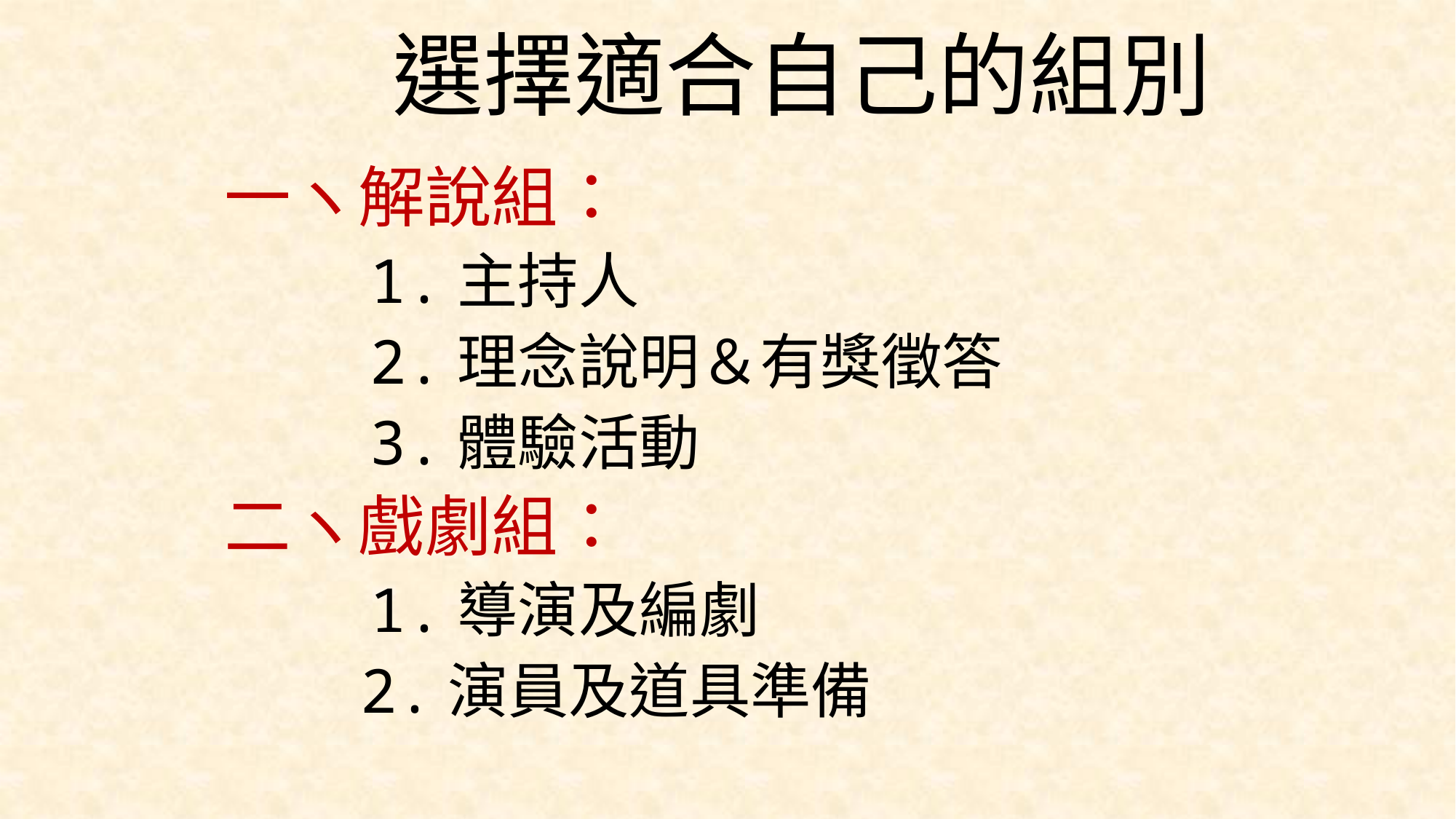

# 選擇適合自己的組別
一ヽ解說組：
    1.主持人
    2.理念說明＆有獎徵答
    3.體驗活動
二ヽ戲劇組：
    1.導演及編劇
　　2.演員及道具準備